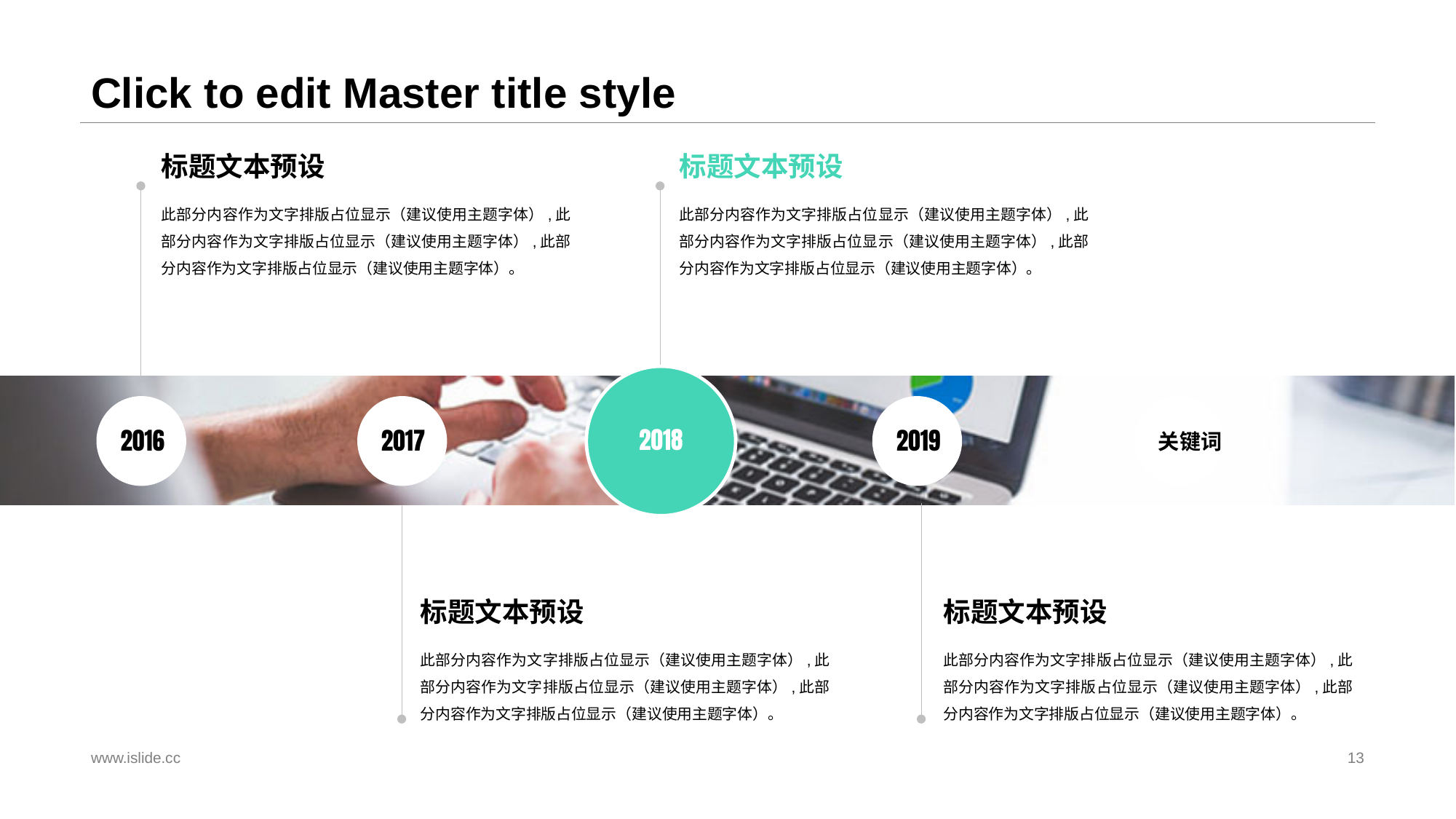

# Click to edit Master title style
标题文本预设
标题文本预设
此部分内容作为文字排版占位显示（建议使用主题字体）,此部分内容作为文字排版占位显示（建议使用主题字体）,此部分内容作为文字排版占位显示（建议使用主题字体）。

此部分内容作为文字排版占位显示（建议使用主题字体）,此部分内容作为文字排版占位显示（建议使用主题字体）,此部分内容作为文字排版占位显示（建议使用主题字体）。

2018

2016
2017
2019
关键词
标题文本预设
标题文本预设
此部分内容作为文字排版占位显示（建议使用主题字体）,此部分内容作为文字排版占位显示（建议使用主题字体）,此部分内容作为文字排版占位显示（建议使用主题字体）。

此部分内容作为文字排版占位显示（建议使用主题字体）,此部分内容作为文字排版占位显示（建议使用主题字体）,此部分内容作为文字排版占位显示（建议使用主题字体）。

www.islide.cc
13